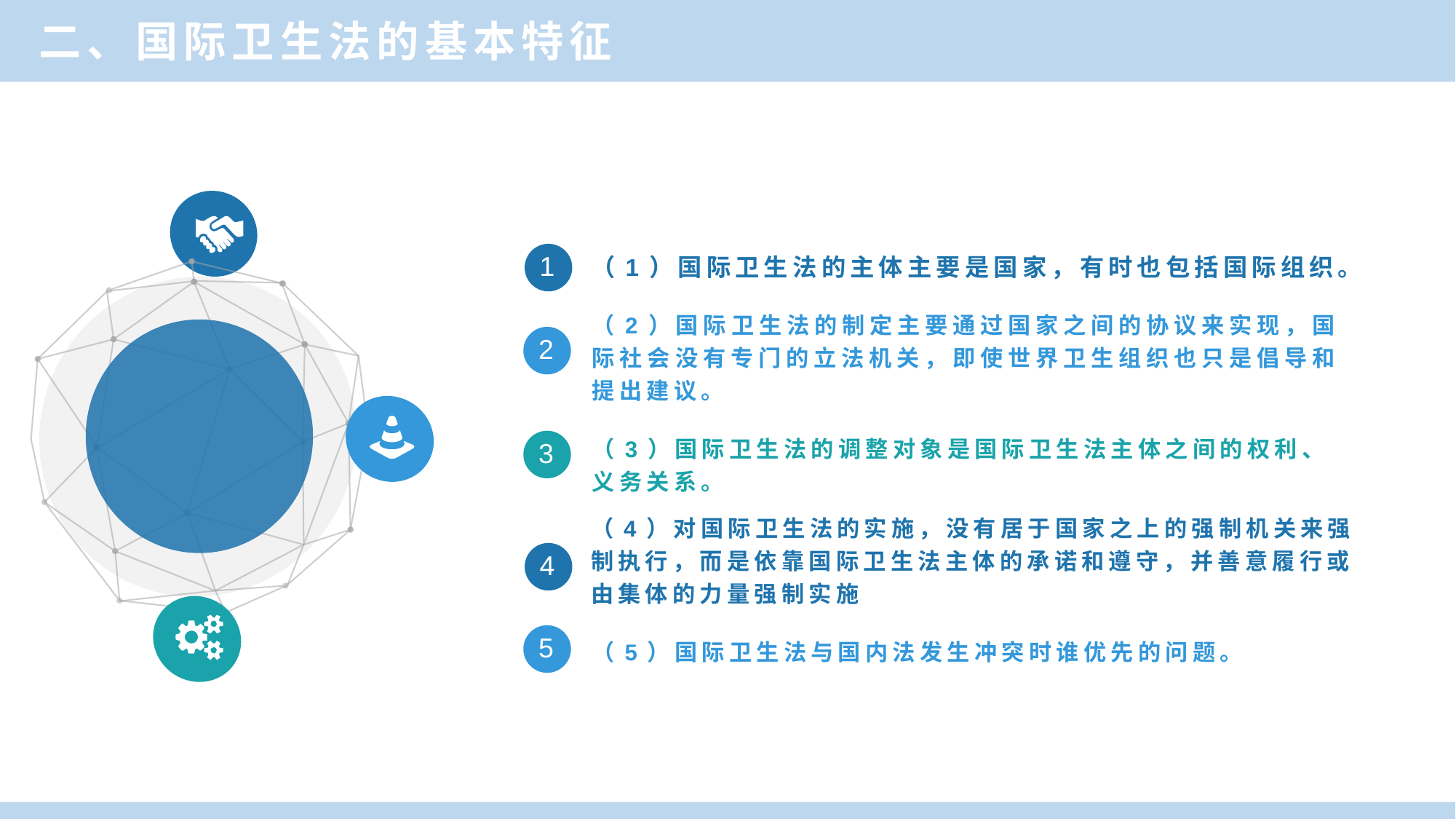

二、国际卫生法的基本特征

（1）国际卫生法的主体主要是国家，有时也包括国际组织。
1
（2）国际卫生法的制定主要通过国家之间的协议来实现，国际社会没有专门的立法机关，即使世界卫生组织也只是倡导和提出建议。
2
3
（3）国际卫生法的调整对象是国际卫生法主体之间的权利、义务关系。
4
（4）对国际卫生法的实施，没有居于国家之上的强制机关来强制执行，而是依靠国际卫生法主体的承诺和遵守，并善意履行或由集体的力量强制实施
（5）国际卫生法与国内法发生冲突时谁优先的问题。
5